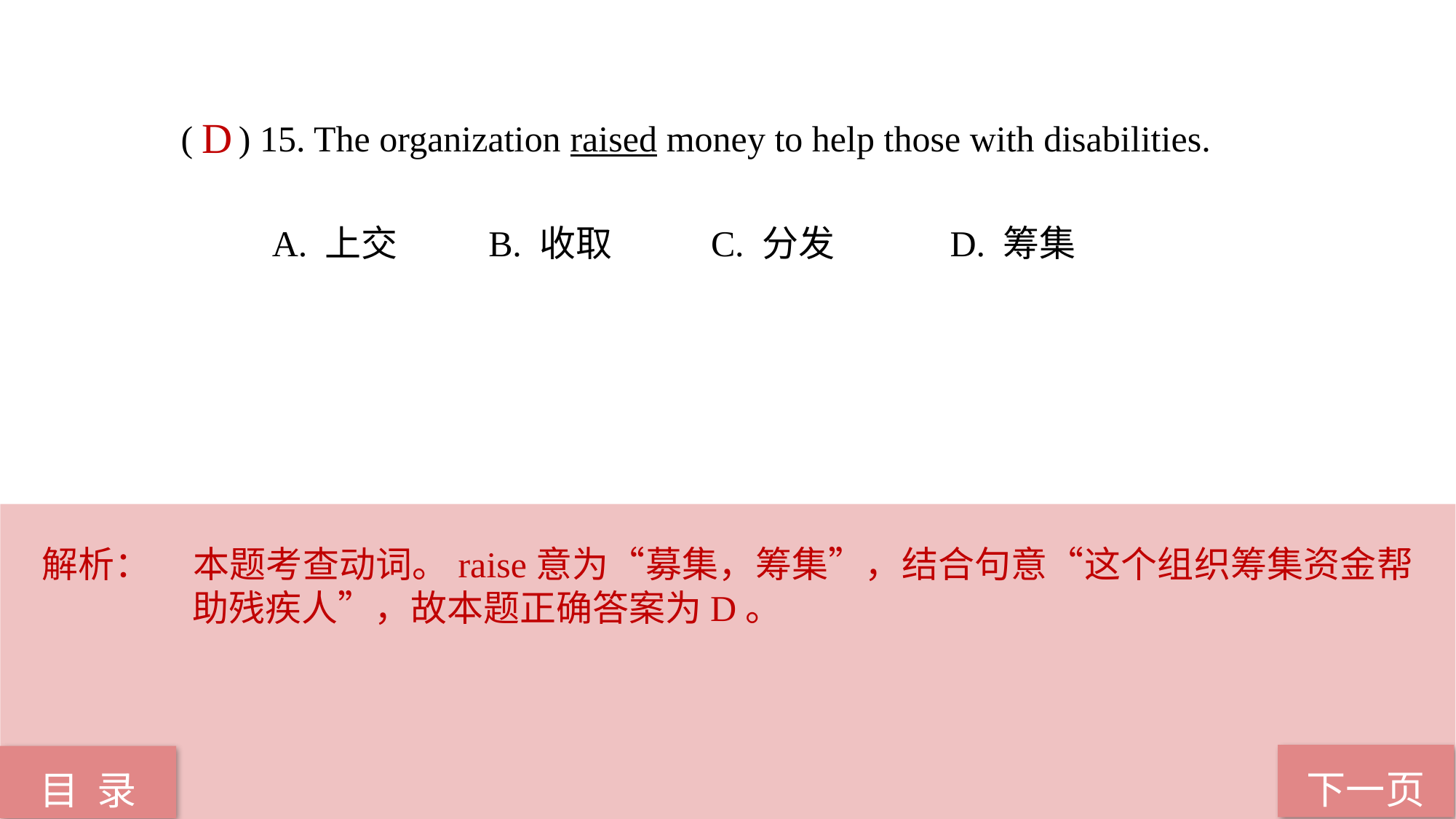

(     ) 15. The organization raised money to help those with disabilities.

          A. 上交          B. 收取           C. 分发             D. 筹集
D
解析：	本题考查动词。raise意为“募集，筹集”，结合句意“这个组织筹集资金帮助残疾人”，故本题正确答案为D。